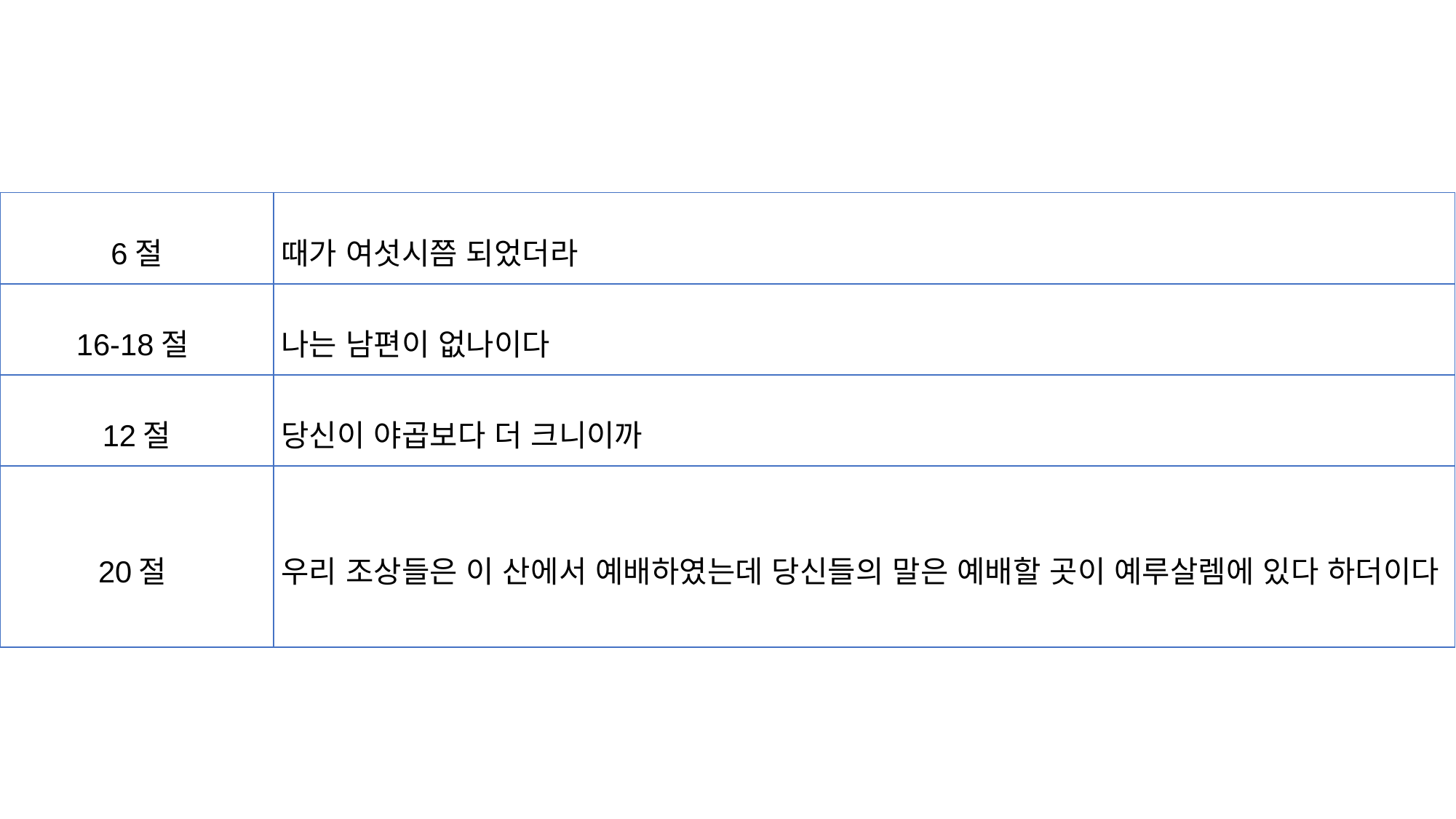

| 6절 | 때가 여섯시쯤 되었더라 |
| --- | --- |
| 16-18절 | 나는 남편이 없나이다 |
| 12절 | 당신이 야곱보다 더 크니이까 |
| 20절 | 우리 조상들은 이 산에서 예배하였는데 당신들의 말은 예배할 곳이 예루살렘에 있다 하더이다 |